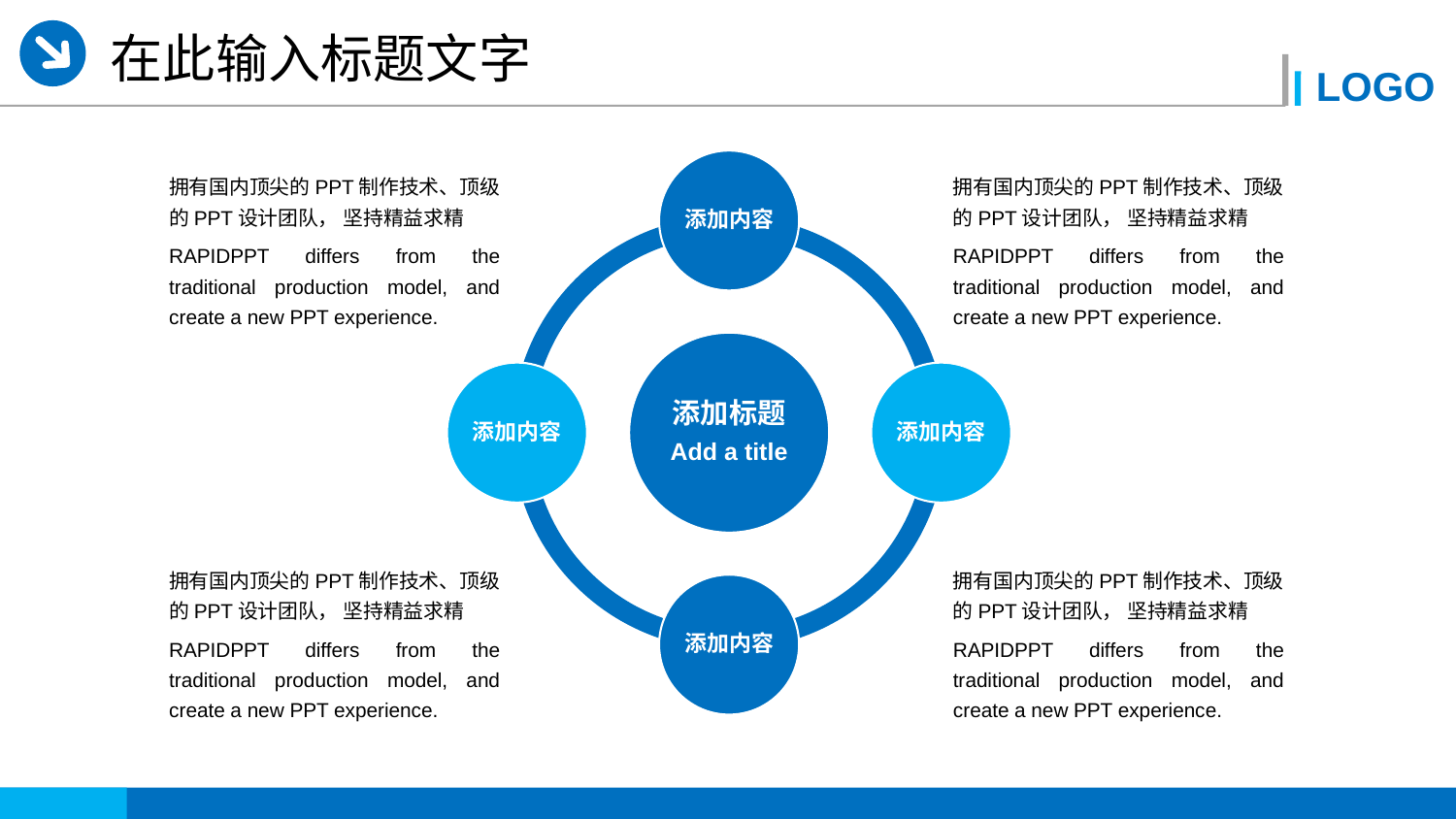

在此输入标题文字

添加内容

添加标题
Add a title

添加内容
添加内容

添加内容
拥有国内顶尖的PPT制作技术、顶级的PPT设计团队， 坚持精益求精
RAPIDPPT differs from the traditional production model, and create a new PPT experience.
拥有国内顶尖的PPT制作技术、顶级的PPT设计团队， 坚持精益求精
RAPIDPPT differs from the traditional production model, and create a new PPT experience.
拥有国内顶尖的PPT制作技术、顶级的PPT设计团队， 坚持精益求精
RAPIDPPT differs from the traditional production model, and create a new PPT experience.
拥有国内顶尖的PPT制作技术、顶级的PPT设计团队， 坚持精益求精
RAPIDPPT differs from the traditional production model, and create a new PPT experience.